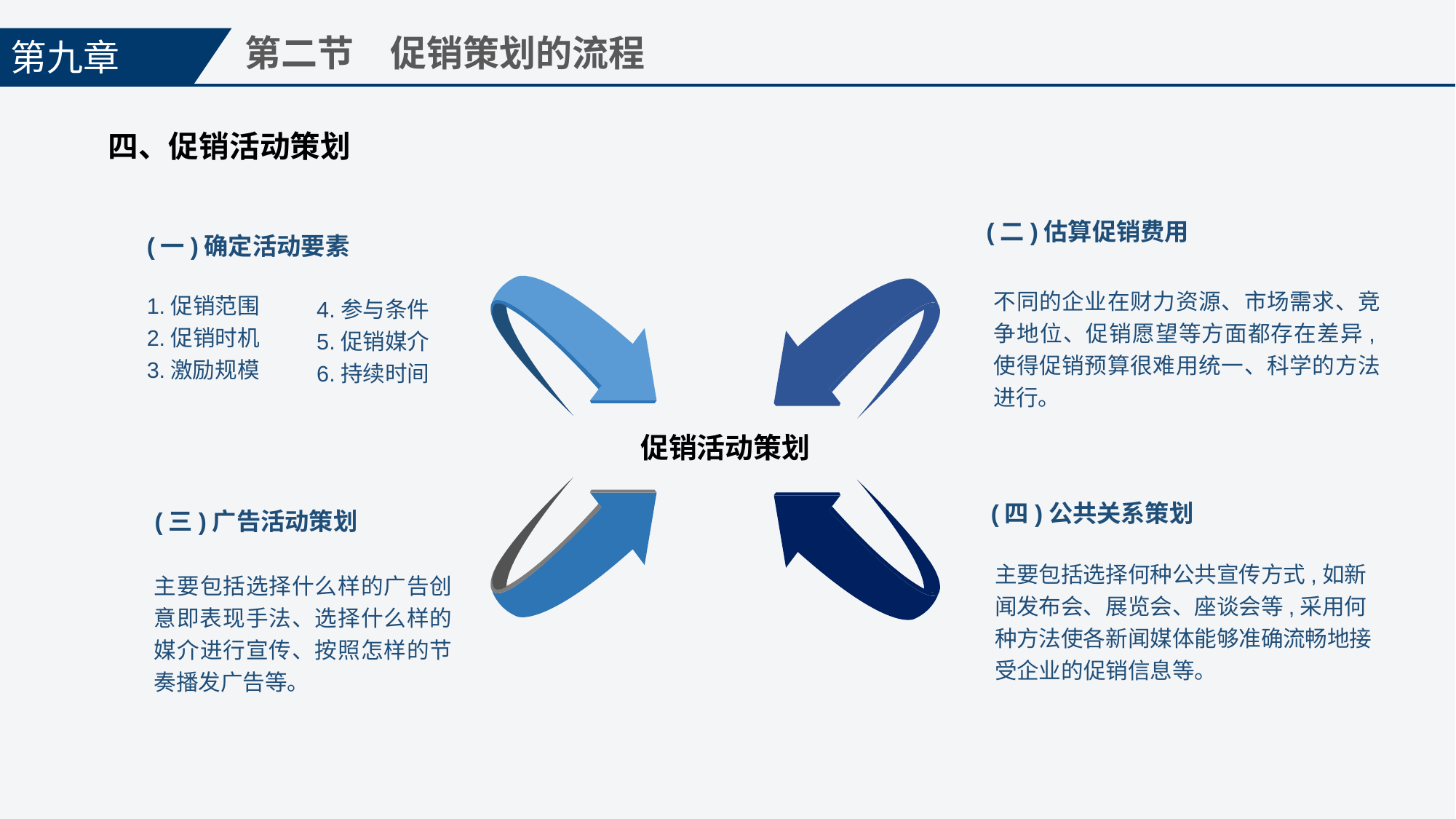

第九章
第二节　促销策划的流程
四、促销活动策划
(二)估算促销费用
不同的企业在财力资源、市场需求、竞争地位、促销愿望等方面都存在差异,使得促销预算很难用统一、科学的方法进行。
(一)确定活动要素
1.促销范围
2.促销时机
3.激励规模

4.参与条件
5.促销媒介
6.持续时间
促销活动策划

(四)公共关系策划
主要包括选择何种公共宣传方式,如新闻发布会、展览会、座谈会等,采用何种方法使各新闻媒体能够准确流畅地接受企业的促销信息等。
(三)广告活动策划
主要包括选择什么样的广告创意即表现手法、选择什么样的媒介进行宣传、按照怎样的节奏播发广告等。